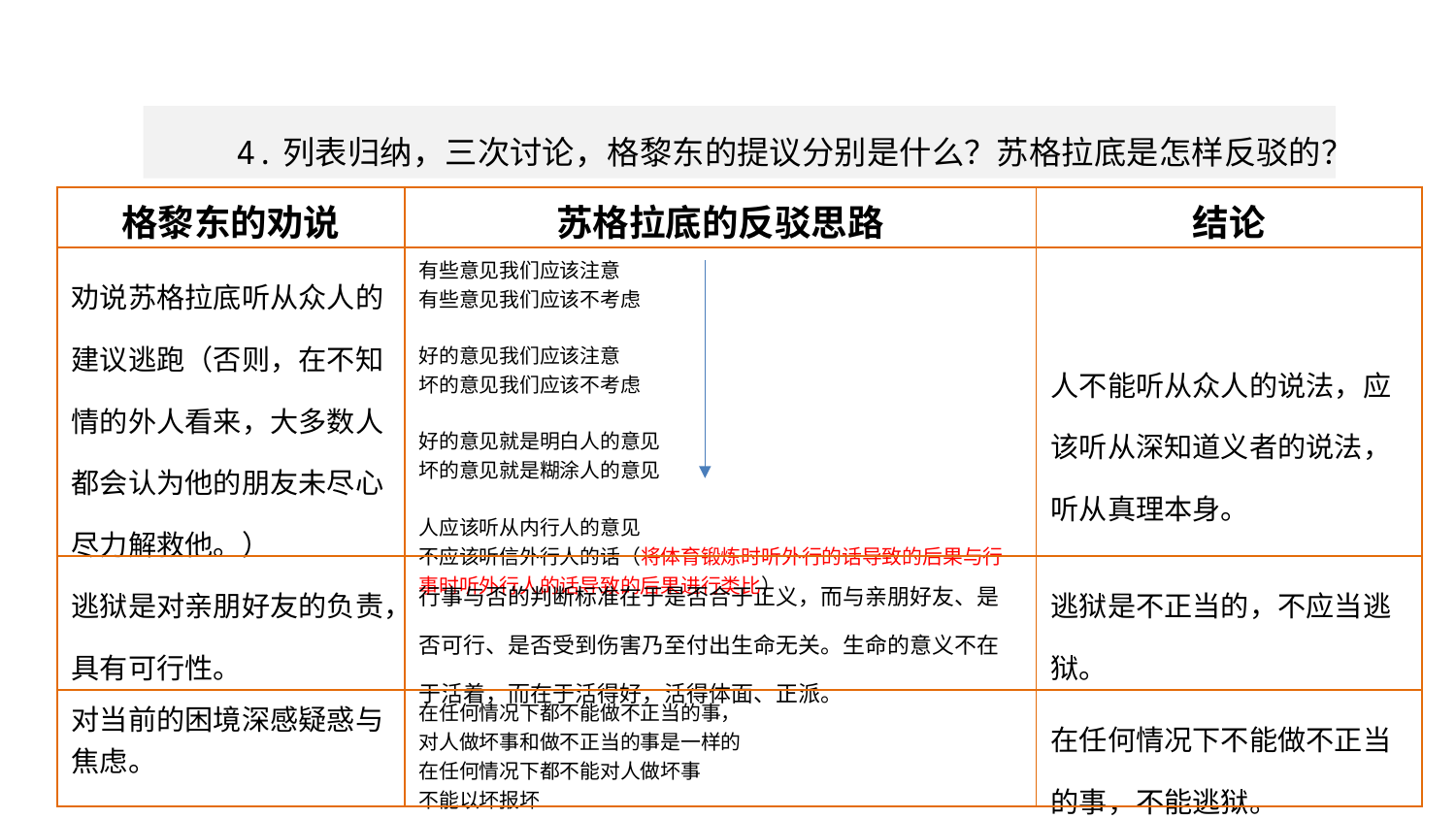

整体感知
    4.列表归纳，三次讨论，格黎东的提议分别是什么？苏格拉底是怎样反驳的？
| 格黎东的劝说 | 苏格拉底的反驳思路 | 结论 |
| --- | --- | --- |
| 劝说苏格拉底听从众人的建议逃跑（否则，在不知情的外人看来，大多数人都会认为他的朋友未尽心尽力解救他。） | 有些意见我们应该注意 有些意见我们应该不考虑 好的意见我们应该注意 坏的意见我们应该不考虑 好的意见就是明白人的意见 坏的意见就是糊涂人的意见 人应该听从内行人的意见 不应该听信外行人的话（将体育锻炼时听外行的话导致的后果与行事时听外行人的话导致的后果进行类比） | 人不能听从众人的说法，应该听从深知道义者的说法，听从真理本身。 |
| 逃狱是对亲朋好友的负责，具有可行性。 | 行事与否的判断标准在于是否合于正义，而与亲朋好友、是否可行、是否受到伤害乃至付出生命无关。生命的意义不在于活着，而在于活得好，活得体面、正派。 | 逃狱是不正当的，不应当逃狱。 |
| 对当前的困境深感疑惑与焦虑。 | 在任何情况下都不能做不正当的事， 对人做坏事和做不正当的事是一样的 在任何情况下都不能对人做坏事 不能以坏报坏 | 在任何情况下不能做不正当的事，不能逃狱。 |